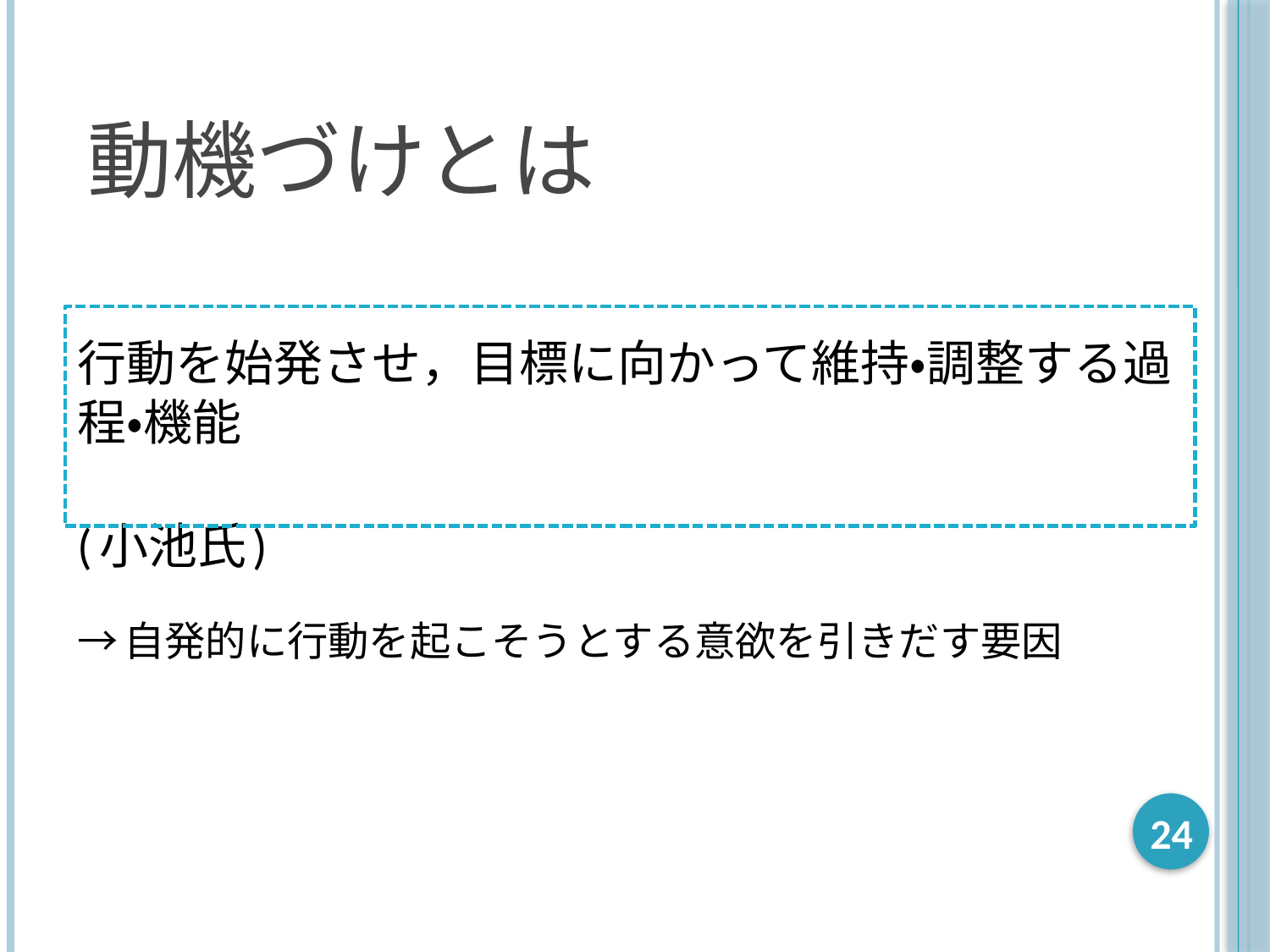

# 動機づけとは

行動を始発させ，目標に向かって維持・調整する過程・機能
　　　　　　　　　　　　　　　　　　　　　　　　　　　　　(小池氏)

→自発的に行動を起こそうとする意欲を引きだす要因
24